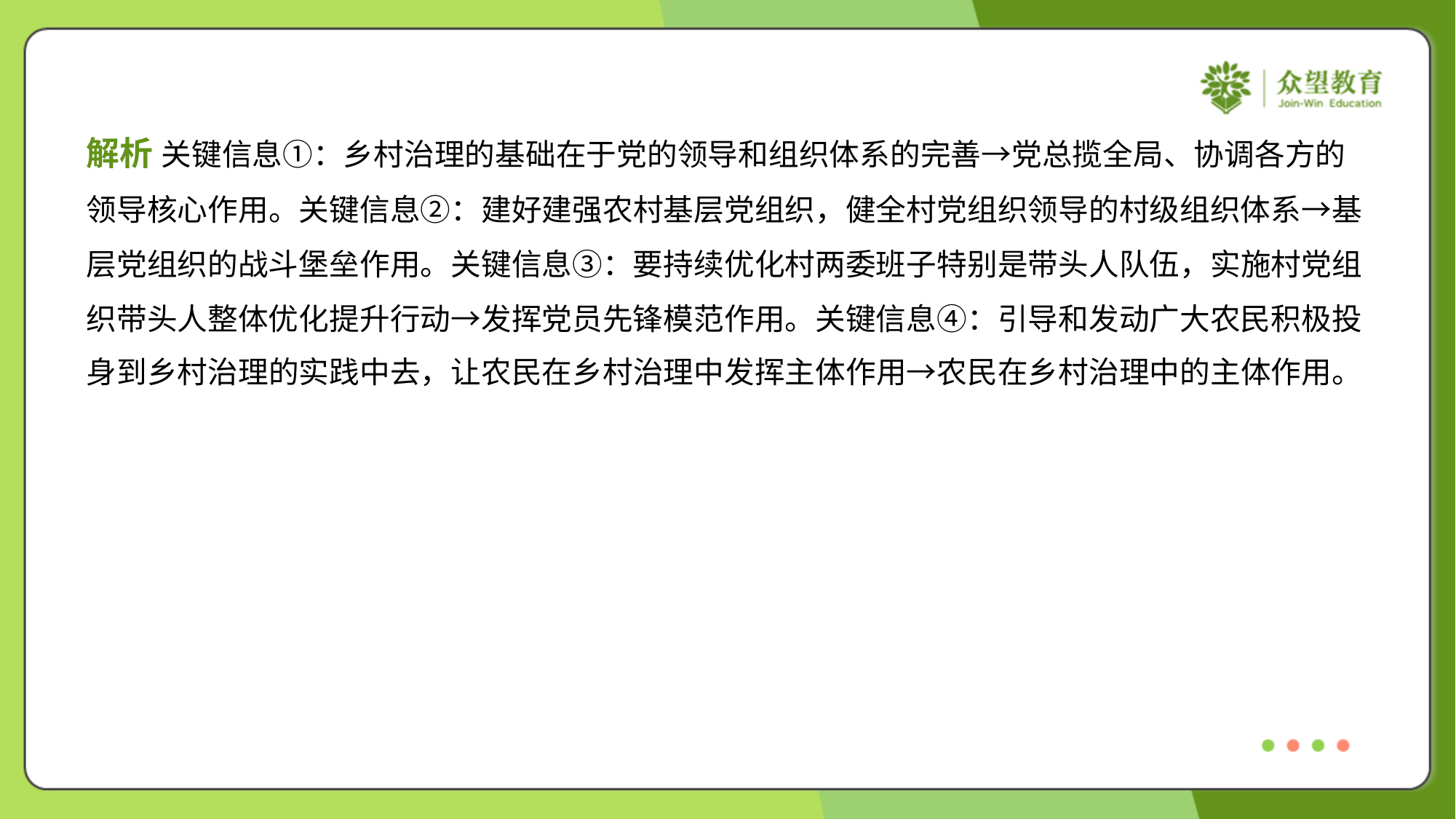

解析 关键信息①：乡村治理的基础在于党的领导和组织体系的完善→党总揽全局、协调各方的
领导核心作用。关键信息②：建好建强农村基层党组织，健全村党组织领导的村级组织体系→基
层党组织的战斗堡垒作用。关键信息③：要持续优化村两委班子特别是带头人队伍，实施村党组
织带头人整体优化提升行动→发挥党员先锋模范作用。关键信息④：引导和发动广大农民积极投
身到乡村治理的实践中去，让农民在乡村治理中发挥主体作用→农民在乡村治理中的主体作用。